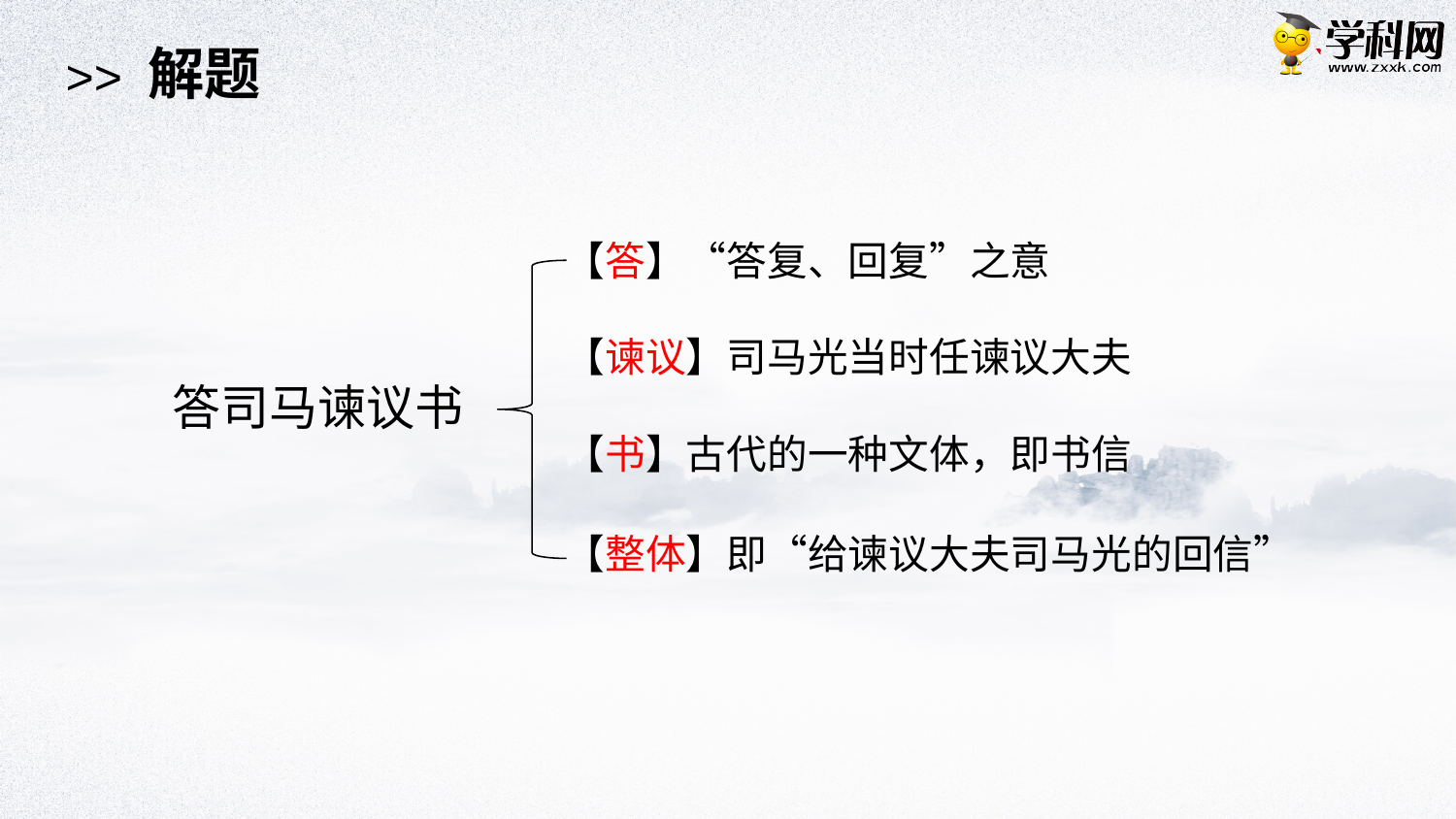

>> 解题
【答】“答复、回复”之意

【谏议】司马光当时任谏议大夫
答司马谏议书
【书】古代的一种文体，即书信
【整体】即“给谏议大夫司马光的回信”